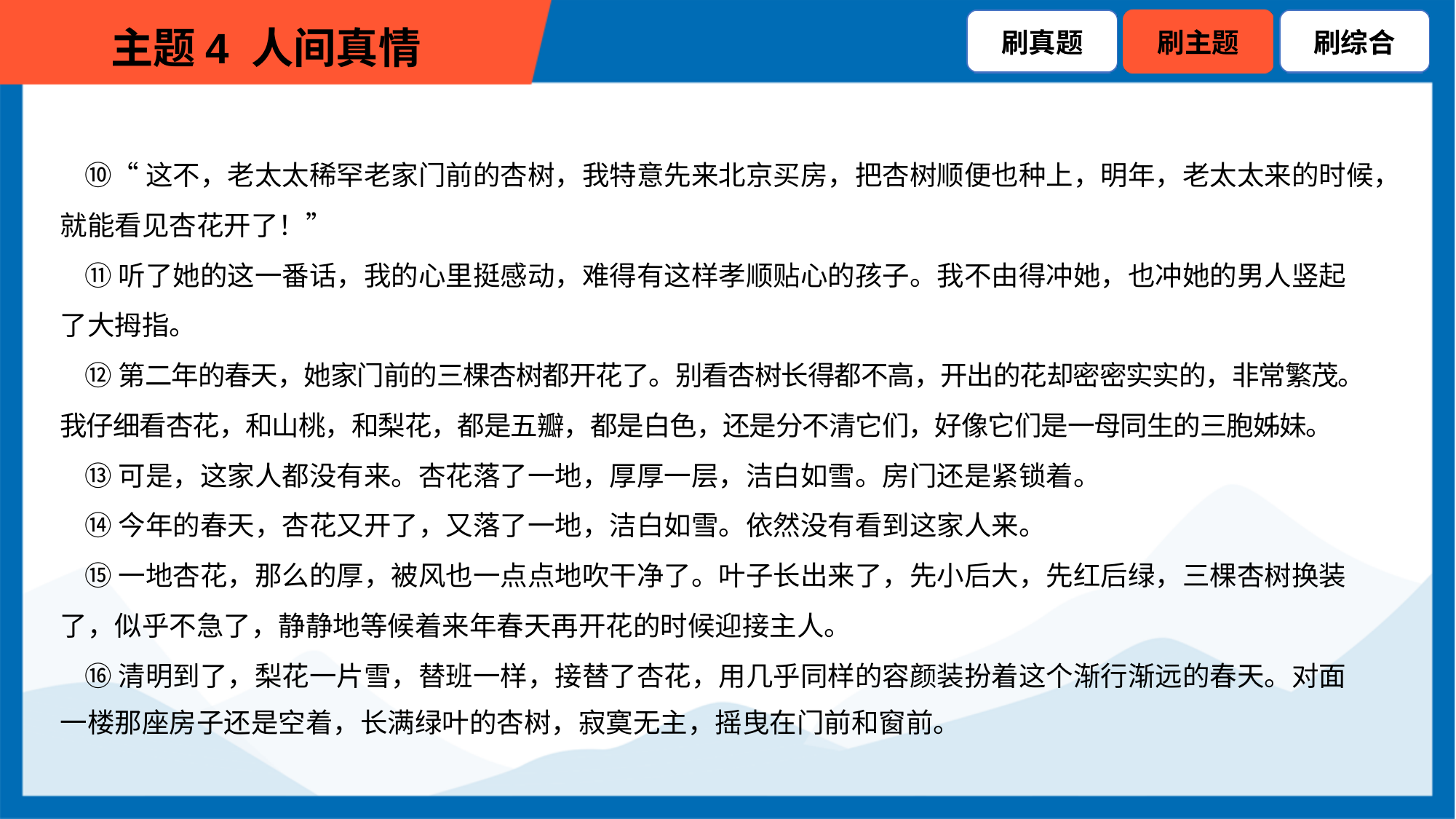

⑩“这不，老太太稀罕老家门前的杏树，我特意先来北京买房，把杏树顺便也种上，明年，老太太来的时候，
就能看见杏花开了！”
    ⑪听了她的这一番话，我的心里挺感动，难得有这样孝顺贴心的孩子。我不由得冲她，也冲她的男人竖起
了大拇指。
    ⑫第二年的春天，她家门前的三棵杏树都开花了。别看杏树长得都不高，开出的花却密密实实的，非常繁茂。
我仔细看杏花，和山桃，和梨花，都是五瓣，都是白色，还是分不清它们，好像它们是一母同生的三胞姊妹。
    ⑬可是，这家人都没有来。杏花落了一地，厚厚一层，洁白如雪。房门还是紧锁着。
    ⑭今年的春天，杏花又开了，又落了一地，洁白如雪。依然没有看到这家人来。
    ⑮一地杏花，那么的厚，被风也一点点地吹干净了。叶子长出来了，先小后大，先红后绿，三棵杏树换装
了，似乎不急了，静静地等候着来年春天再开花的时候迎接主人。
    ⑯清明到了，梨花一片雪，替班一样，接替了杏花，用几乎同样的容颜装扮着这个渐行渐远的春天。对面
一楼那座房子还是空着，长满绿叶的杏树，寂寞无主，摇曳在门前和窗前。